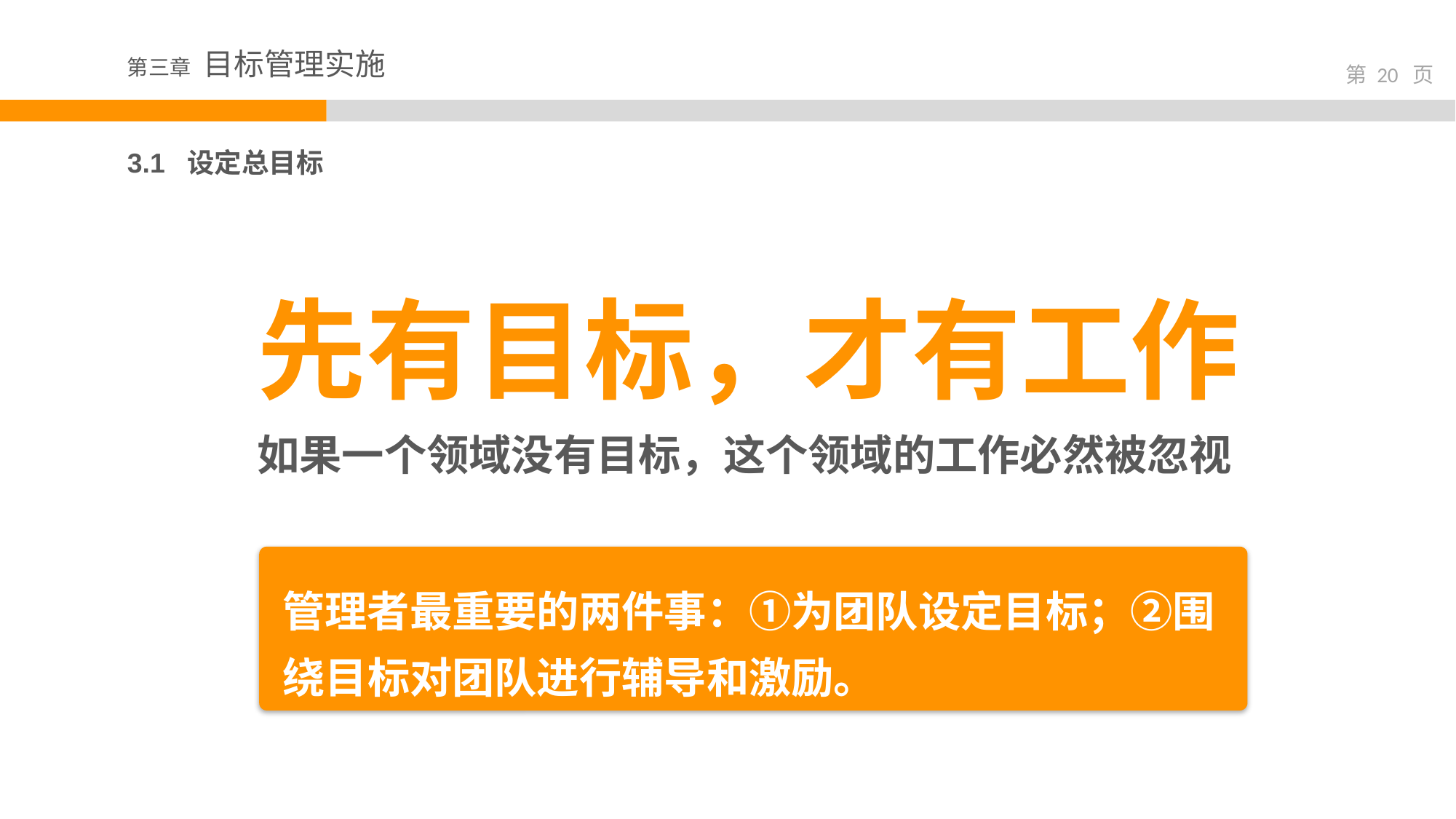

3.1  设定总目标
先有目标，才有工作
如果一个领域没有目标，这个领域的工作必然被忽视

管理者最重要的两件事：①为团队设定目标；②围绕目标对团队进行辅导和激励。